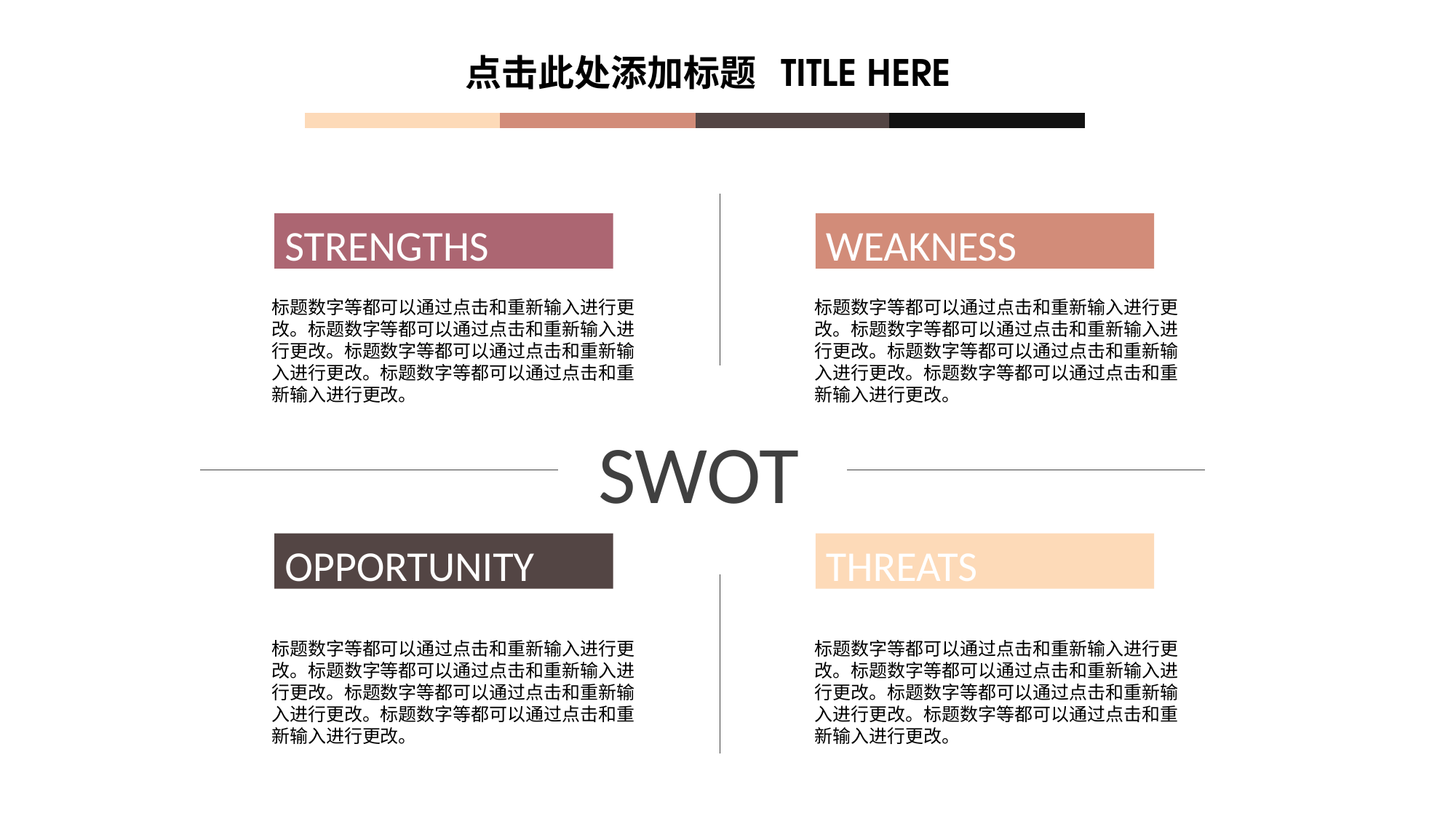

点击此处添加标题  TITLE HERE
STRENGTHS

WEAKNESS

标题数字等都可以通过点击和重新输入进行更改。标题数字等都可以通过点击和重新输入进行更改。标题数字等都可以通过点击和重新输入进行更改。标题数字等都可以通过点击和重新输入进行更改。
标题数字等都可以通过点击和重新输入进行更改。标题数字等都可以通过点击和重新输入进行更改。标题数字等都可以通过点击和重新输入进行更改。标题数字等都可以通过点击和重新输入进行更改。
SWOT
OPPORTUNITY

THREATS

标题数字等都可以通过点击和重新输入进行更改。标题数字等都可以通过点击和重新输入进行更改。标题数字等都可以通过点击和重新输入进行更改。标题数字等都可以通过点击和重新输入进行更改。
标题数字等都可以通过点击和重新输入进行更改。标题数字等都可以通过点击和重新输入进行更改。标题数字等都可以通过点击和重新输入进行更改。标题数字等都可以通过点击和重新输入进行更改。